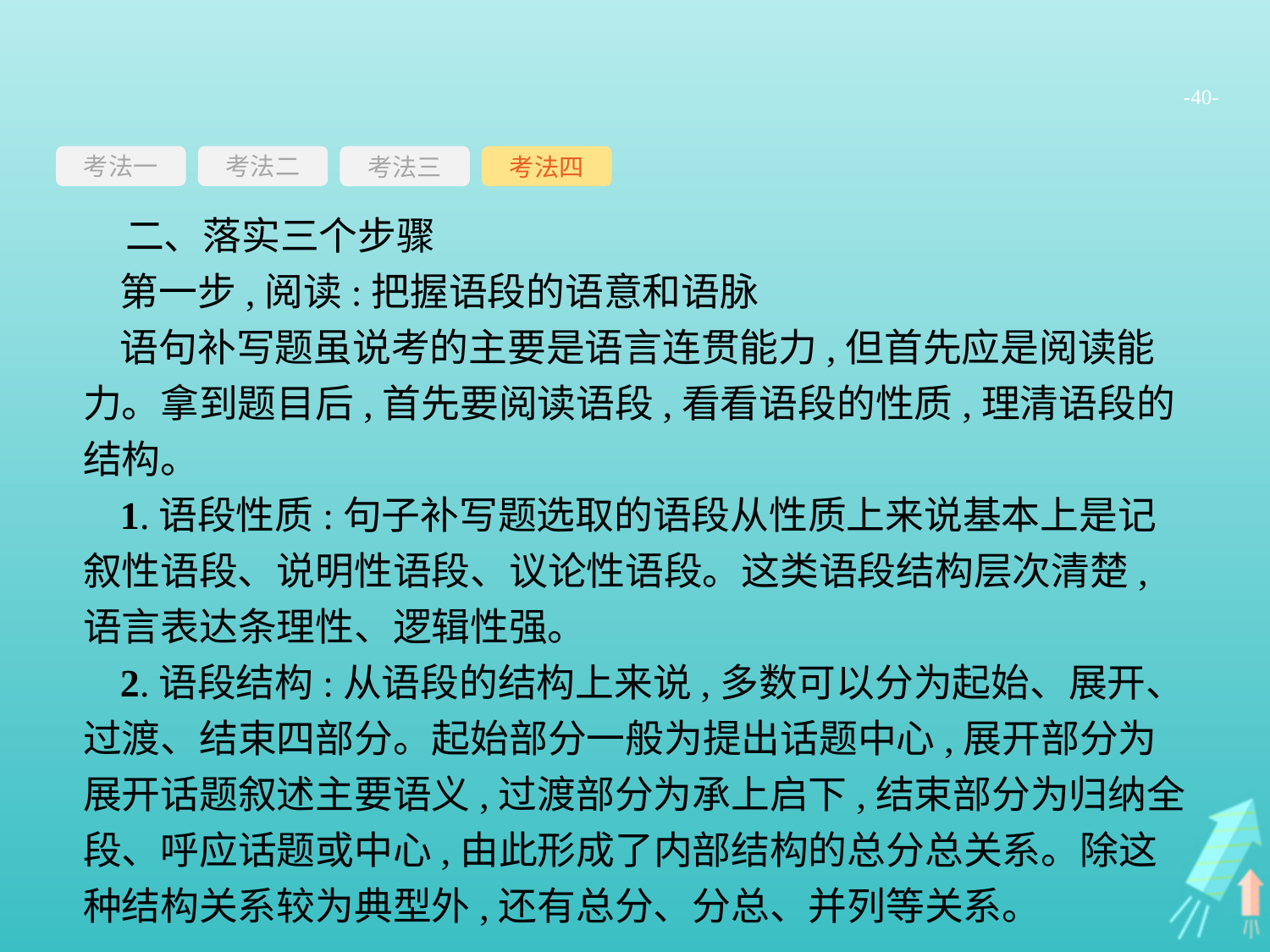

-40-
考法一
考法三
考法四
考法二
二、落实三个步骤
第一步,阅读:把握语段的语意和语脉
语句补写题虽说考的主要是语言连贯能力,但首先应是阅读能力。拿到题目后,首先要阅读语段,看看语段的性质,理清语段的结构。
1.语段性质:句子补写题选取的语段从性质上来说基本上是记叙性语段、说明性语段、议论性语段。这类语段结构层次清楚,语言表达条理性、逻辑性强。
2.语段结构:从语段的结构上来说,多数可以分为起始、展开、过渡、结束四部分。起始部分一般为提出话题中心,展开部分为展开话题叙述主要语义,过渡部分为承上启下,结束部分为归纳全段、呼应话题或中心,由此形成了内部结构的总分总关系。除这种结构关系较为典型外,还有总分、分总、并列等关系。